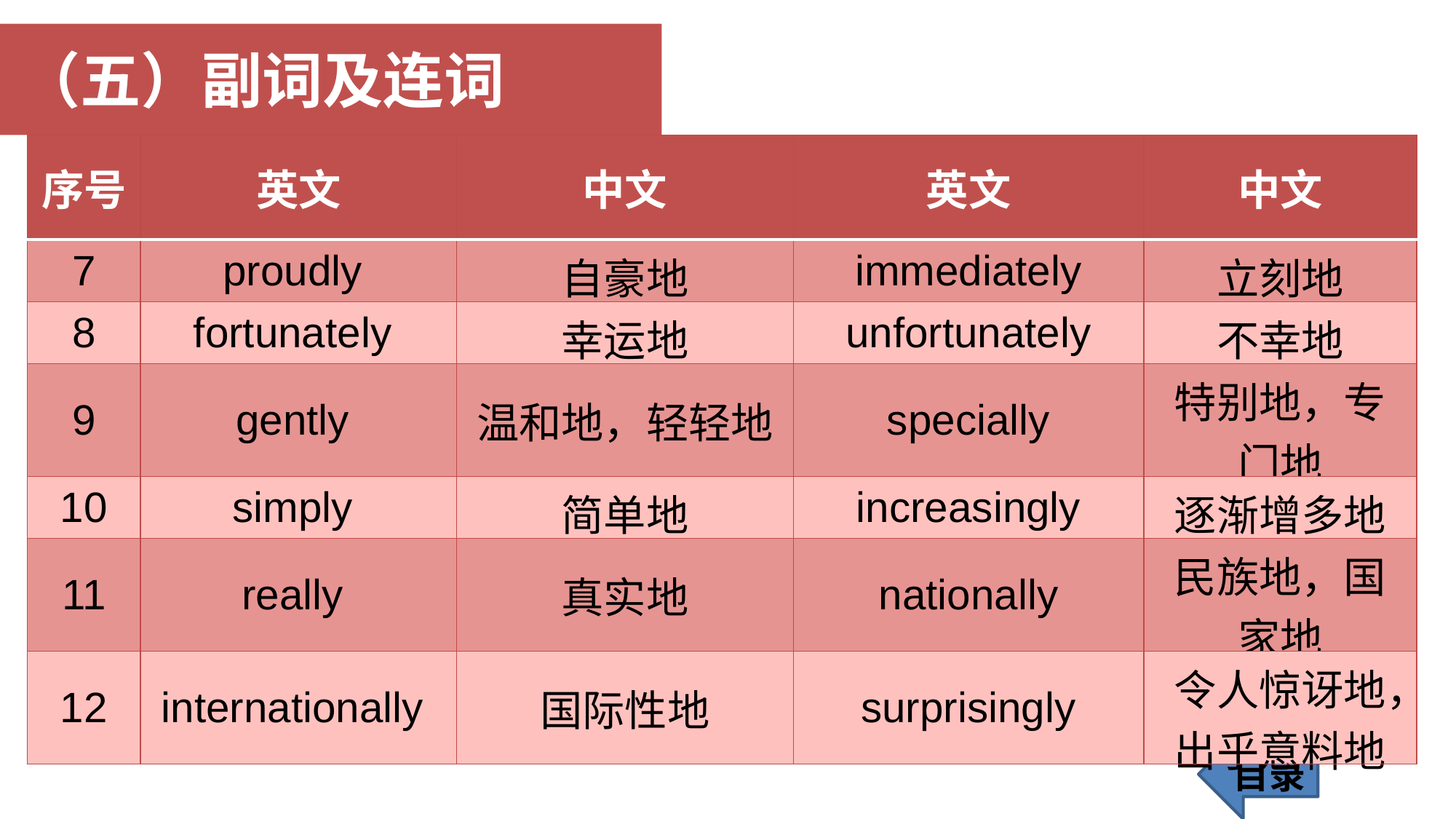

（五）副词及连词
| 序号 | 英文 | 中文 | 英文 | 中文 |
| --- | --- | --- | --- | --- |
| 7 | proudly | 自豪地 | immediately | 立刻地 |
| 8 | fortunately | 幸运地 | unfortunately | 不幸地 |
| 9 | gently | 温和地，轻轻地 | specially | 特别地，专门地 |
| 10 | simply | 简单地 | increasingly | 逐渐增多地 |
| 11 | really | 真实地 | nationally | 民族地，国家地 |
| 12 | internationally | 国际性地 | surprisingly | 令人惊讶地，出乎意料地 |
目录
135